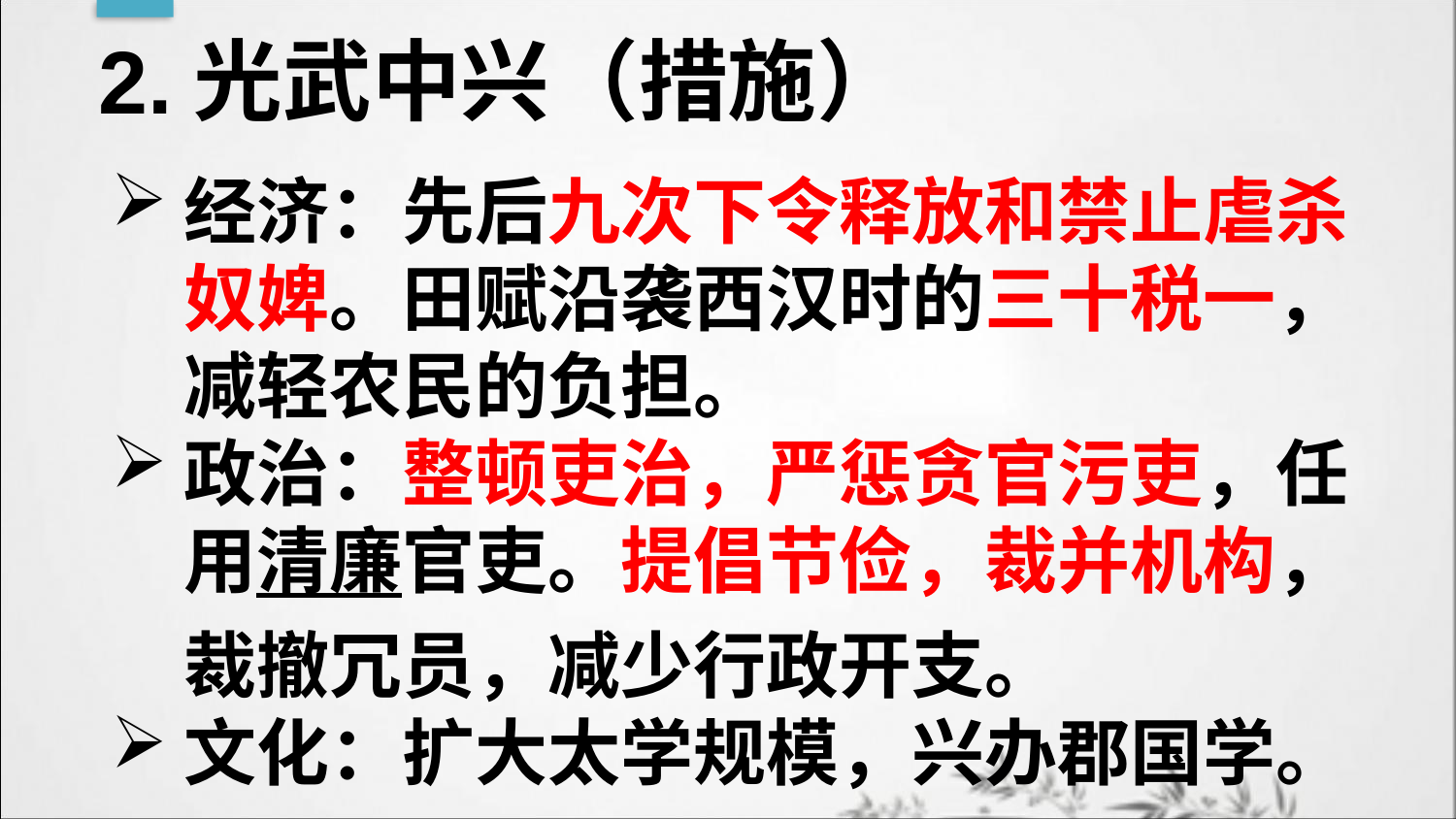

2.光武中兴（措施）
经济：先后九次下令释放和禁止虐杀奴婢。田赋沿袭西汉时的三十税一，减轻农民的负担。
政治：整顿吏治，严惩贪官污吏，任用清廉官吏。提倡节俭，裁并机构，裁撤冗员，减少行政开支。
文化：扩大太学规模，兴办郡国学。